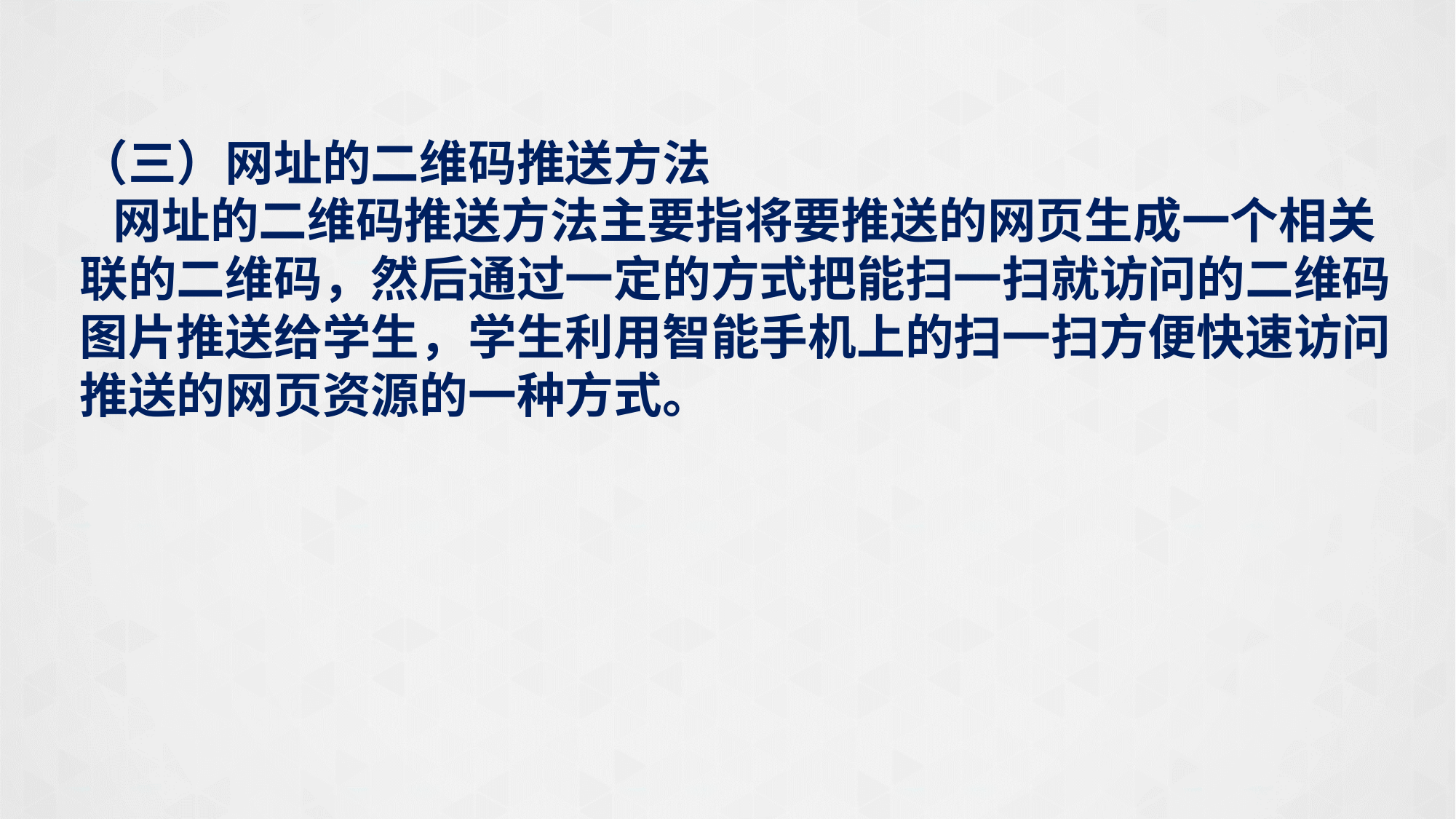

（三）网址的二维码推送方法
  网址的二维码推送方法主要指将要推送的网页生成一个相关联的二维码，然后通过一定的方式把能扫一扫就访问的二维码图片推送给学生，学生利用智能手机上的扫一扫方便快速访问推送的网页资源的一种方式。